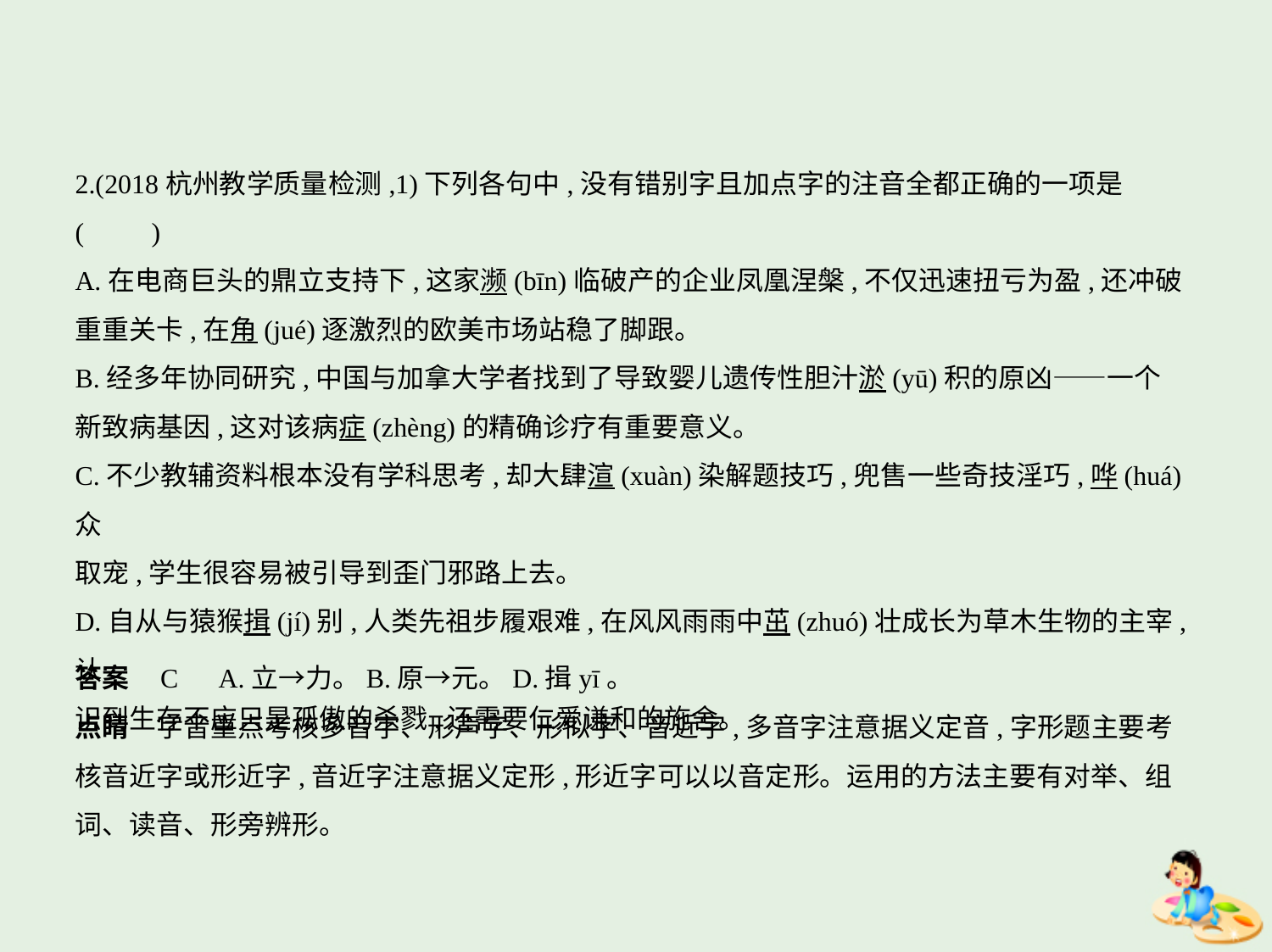

2.(2018杭州教学质量检测,1)下列各句中,没有错别字且加点字的注音全都正确的一项是
(　　)
A.在电商巨头的鼎立支持下,这家濒(bīn)临破产的企业凤凰涅槃,不仅迅速扭亏为盈,还冲破
重重关卡,在角(jué)逐激烈的欧美市场站稳了脚跟。
B.经多年协同研究,中国与加拿大学者找到了导致婴儿遗传性胆汁淤(yū)积的原凶——一个
新致病基因,这对该病症(zhèng)的精确诊疗有重要意义。
C.不少教辅资料根本没有学科思考,却大肆渲(xuàn)染解题技巧,兜售一些奇技淫巧,哗(huá)众
取宠,学生很容易被引导到歪门邪路上去。
D.自从与猿猴揖(jí)别,人类先祖步履艰难,在风风雨雨中茁(zhuó)壮成长为草木生物的主宰,认
识到生存不应只是孤傲的杀戮,还需要仁爱谦和的施舍。
答案    C　A.立→力。B.原→元。D.揖yī。
点睛　字音重点考核多音字、形声字、形似字、音近字,多音字注意据义定音,字形题主要考
核音近字或形近字,音近字注意据义定形,形近字可以以音定形。运用的方法主要有对举、组
词、读音、形旁辨形。